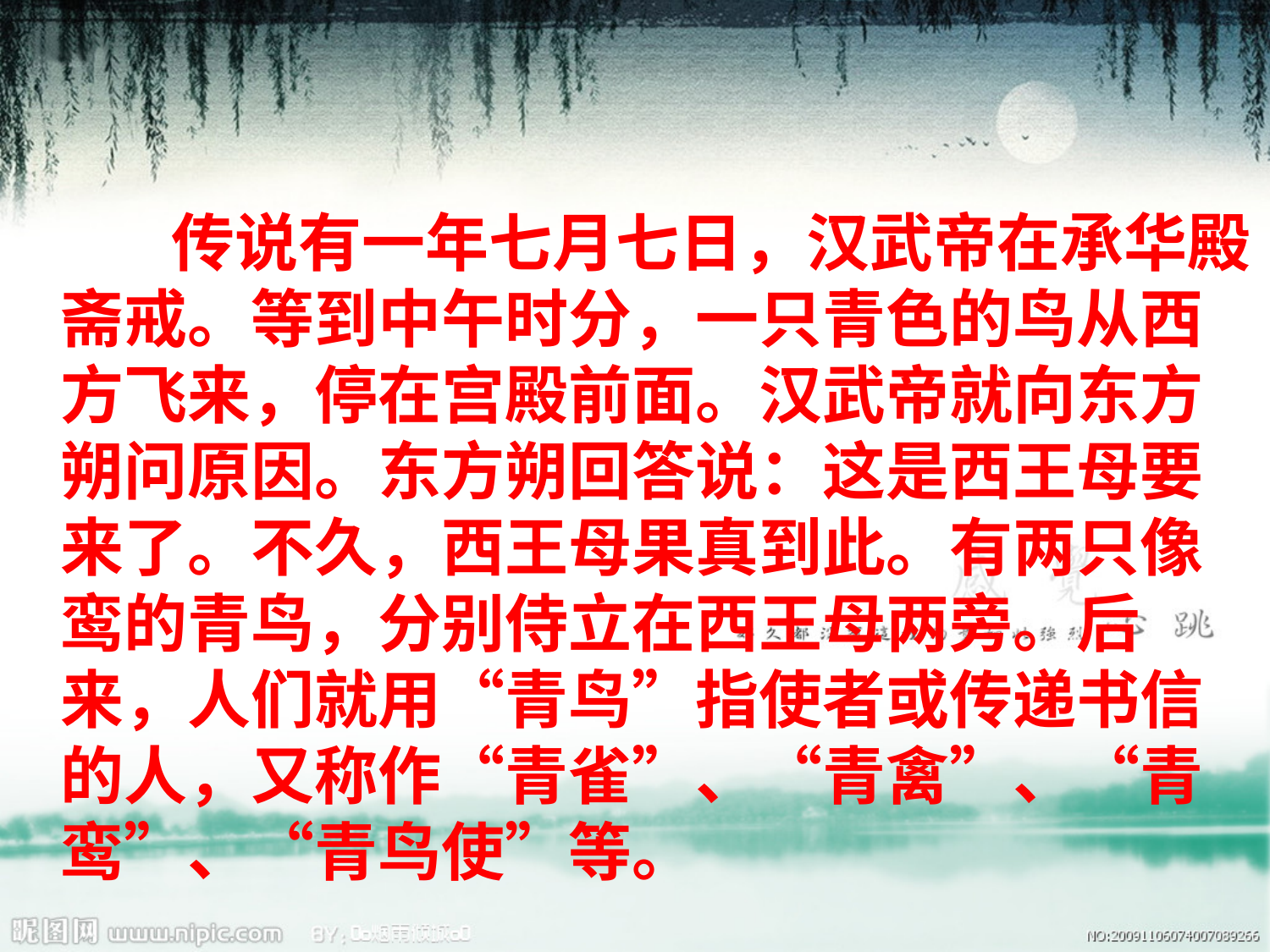

传说有一年七月七日，汉武帝在承华殿斋戒。等到中午时分，一只青色的鸟从西方飞来，停在宫殿前面。汉武帝就向东方朔问原因。东方朔回答说：这是西王母要来了。不久，西王母果真到此。有两只像鸾的青鸟，分别侍立在西王母两旁。后来，人们就用“青鸟”指使者或传递书信的人，又称作“青雀”、“青禽”、“青鸾”、“青鸟使”等。